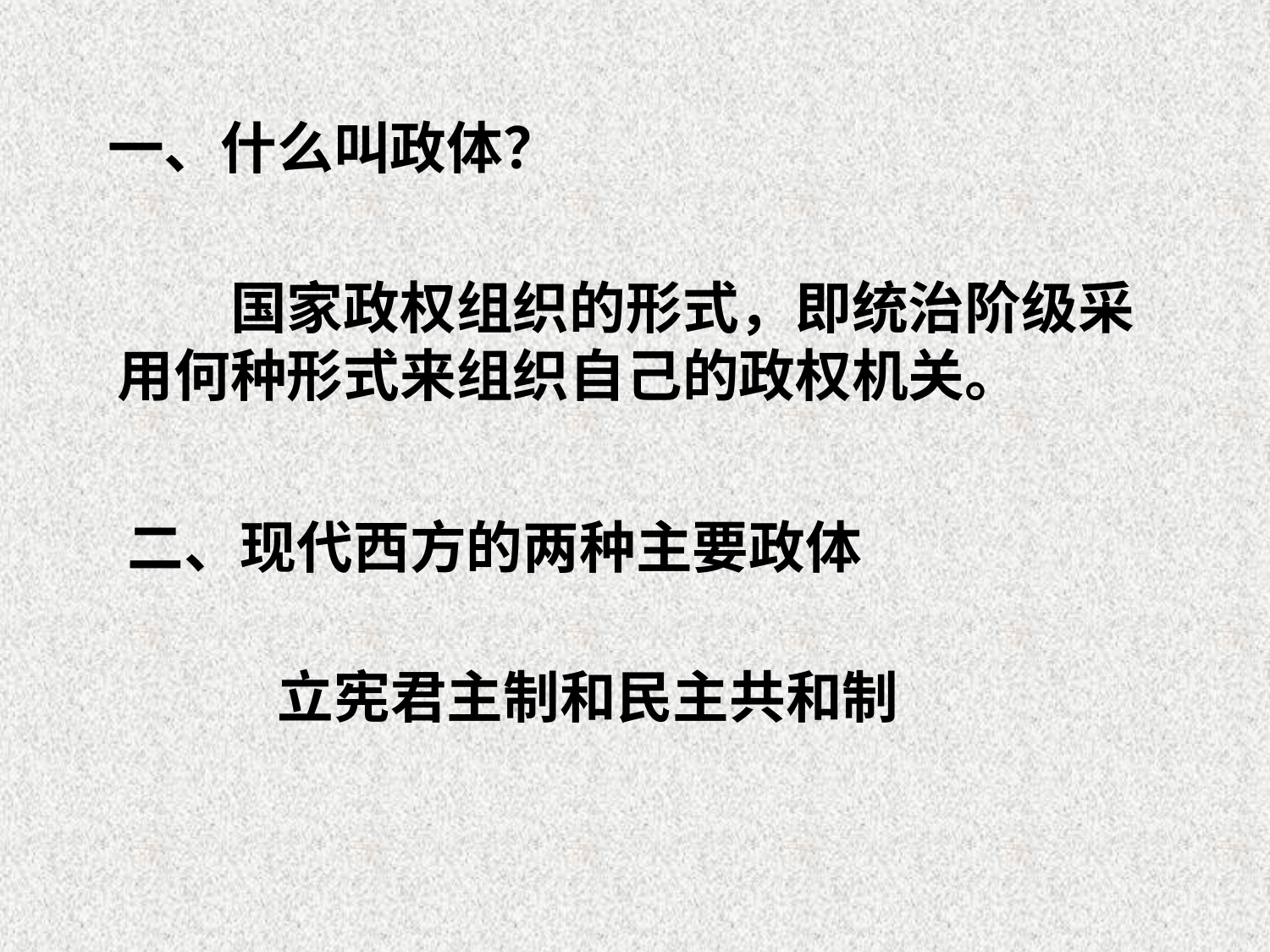

一、什么叫政体？
　　国家政权组织的形式，即统治阶级采用何种形式来组织自己的政权机关。
二、现代西方的两种主要政体
立宪君主制和民主共和制